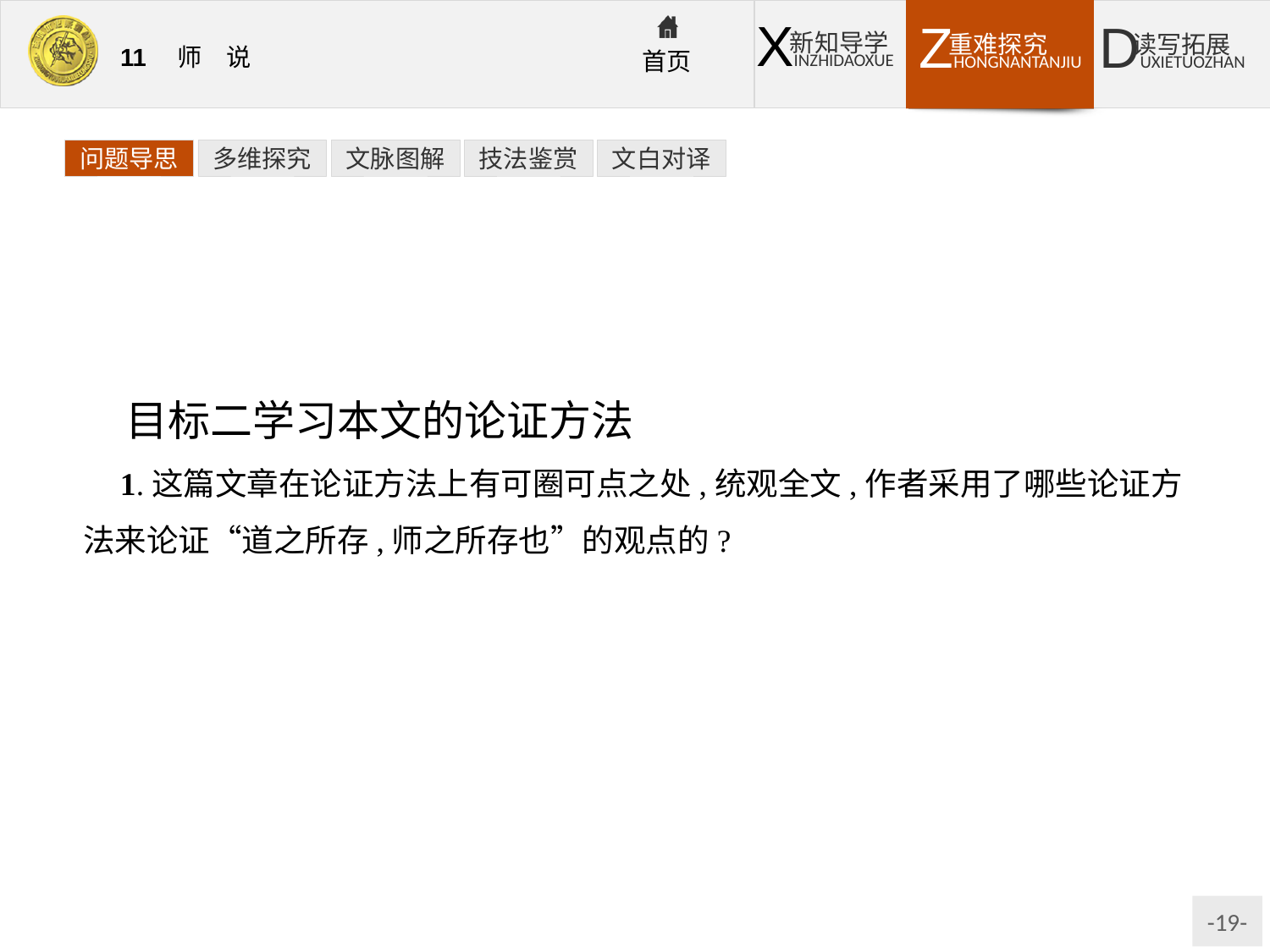

问题导思
多维探究
文脉图解
技法鉴赏
文白对译
目标二学习本文的论证方法
1.这篇文章在论证方法上有可圈可点之处,统观全文,作者采用了哪些论证方法来论证“道之所存,师之所存也”的观点的?
提示:本文的论证方法有:对比论证、举例论证、引用论证。